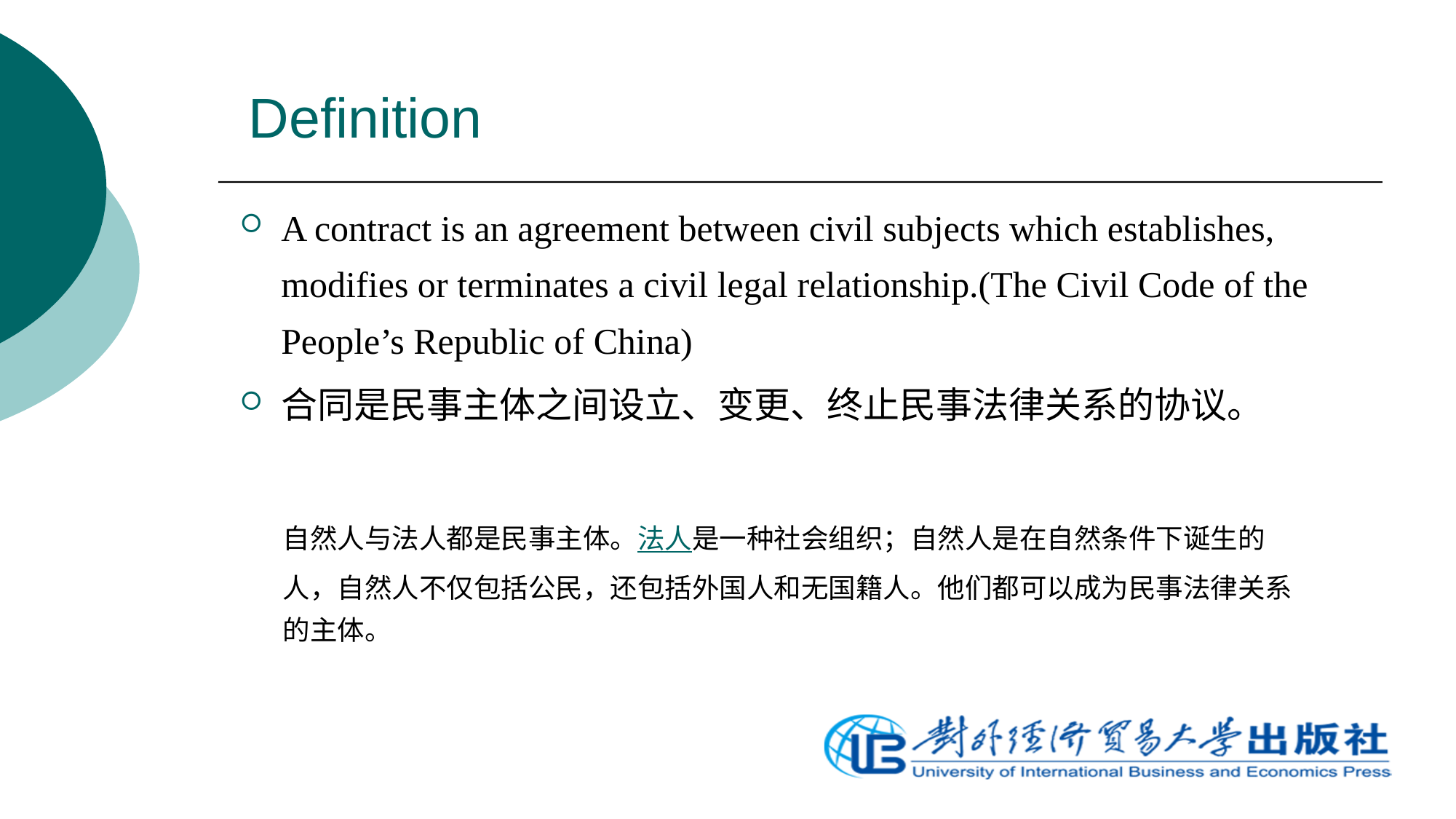

# Definition
A contract is an agreement between civil subjects which establishes, modifies or terminates a civil legal relationship.(The Civil Code of the People’s Republic of China)
合同是民事主体之间设立、变更、终止民事法律关系的协议。
自然人与法人都是民事主体。法人是一种社会组织；自然人是在自然条件下诞生的人，自然人不仅包括公民，还包括外国人和无国籍人。他们都可以成为民事法律关系的主体。